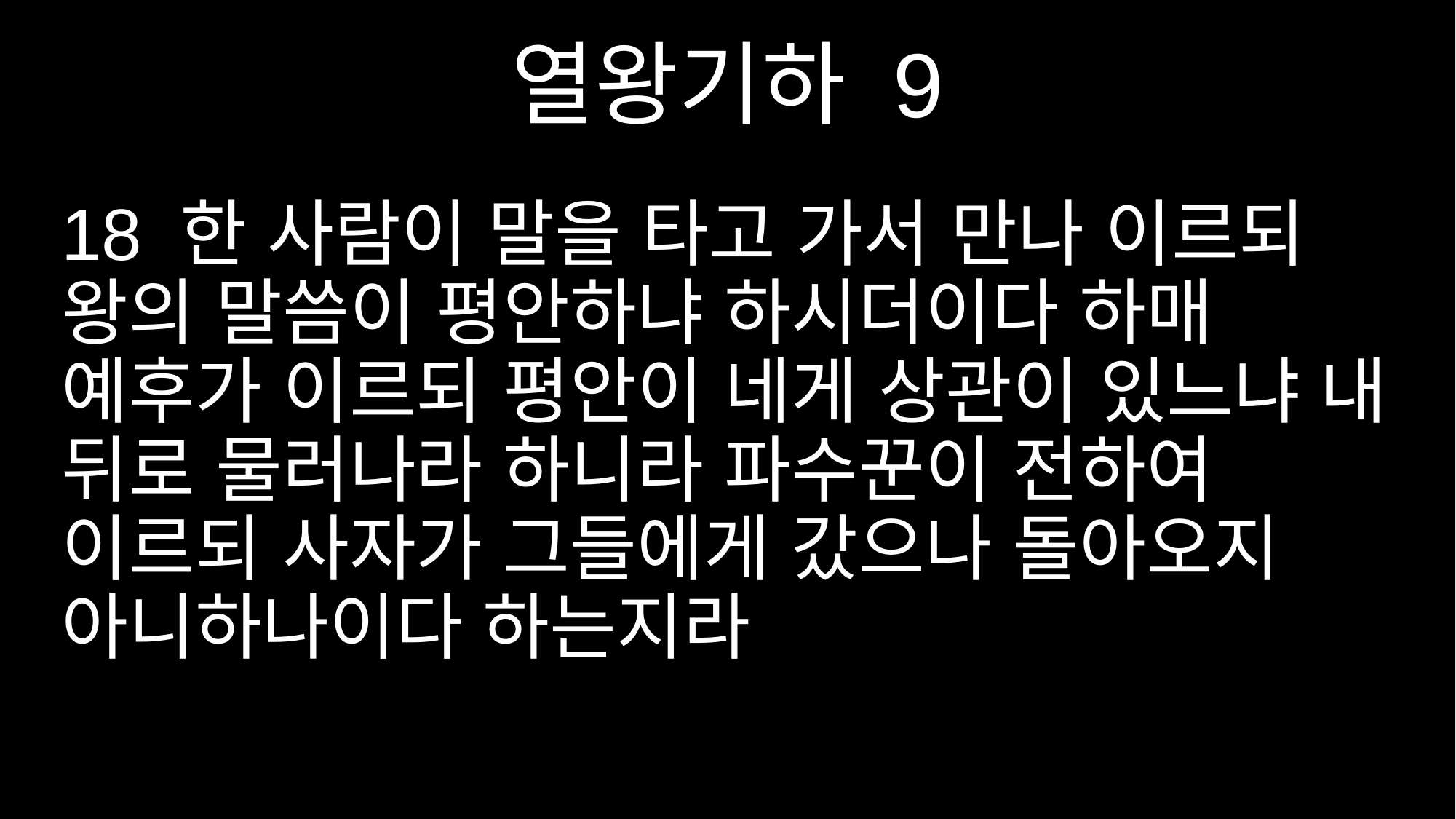

열왕기하 9
18 한 사람이 말을 타고 가서 만나 이르되 왕의 말씀이 평안하냐 하시더이다 하매 예후가 이르되 평안이 네게 상관이 있느냐 내 뒤로 물러나라 하니라 파수꾼이 전하여 이르되 사자가 그들에게 갔으나 돌아오지 아니하나이다 하는지라